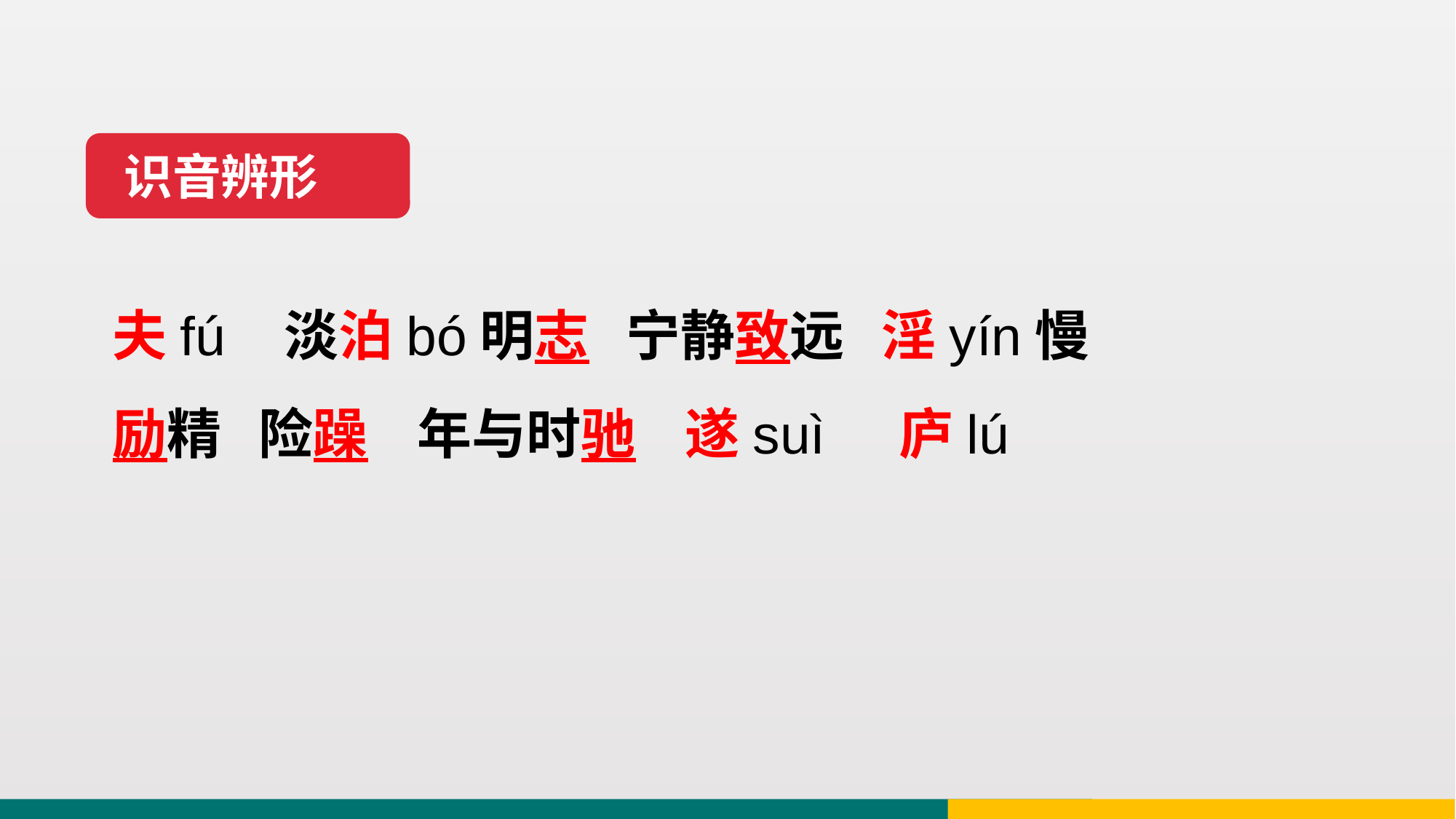

识音辨形
夫fú   淡泊bó明志   宁静致远   淫yín慢
励精   险躁    年与时驰    遂suì    庐lú